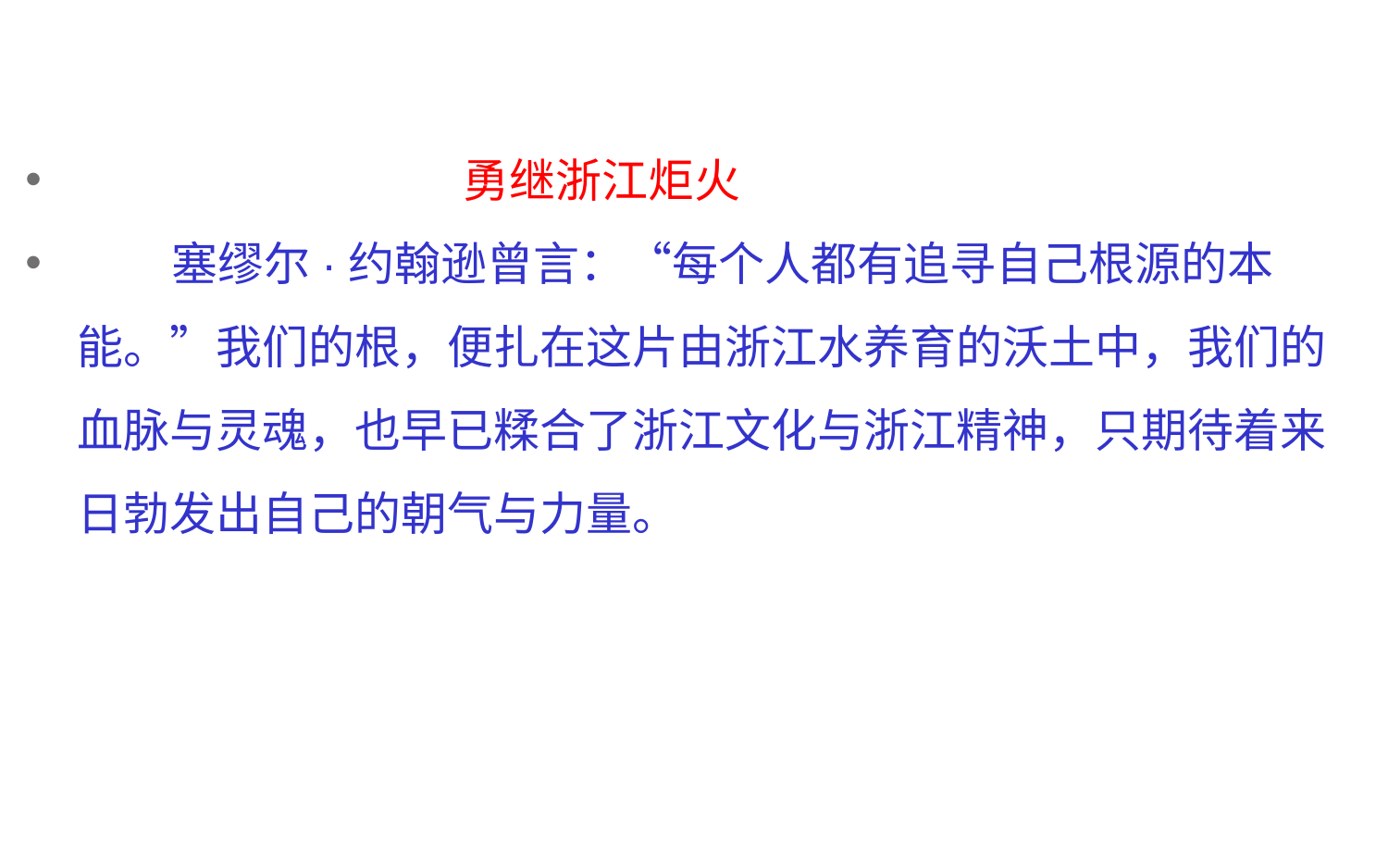

勇继浙江炬火
        塞缪尔·约翰逊曾言：“每个人都有追寻自己根源的本能。”我们的根，便扎在这片由浙江水养育的沃土中，我们的血脉与灵魂，也早已糅合了浙江文化与浙江精神，只期待着来日勃发出自己的朝气与力量。